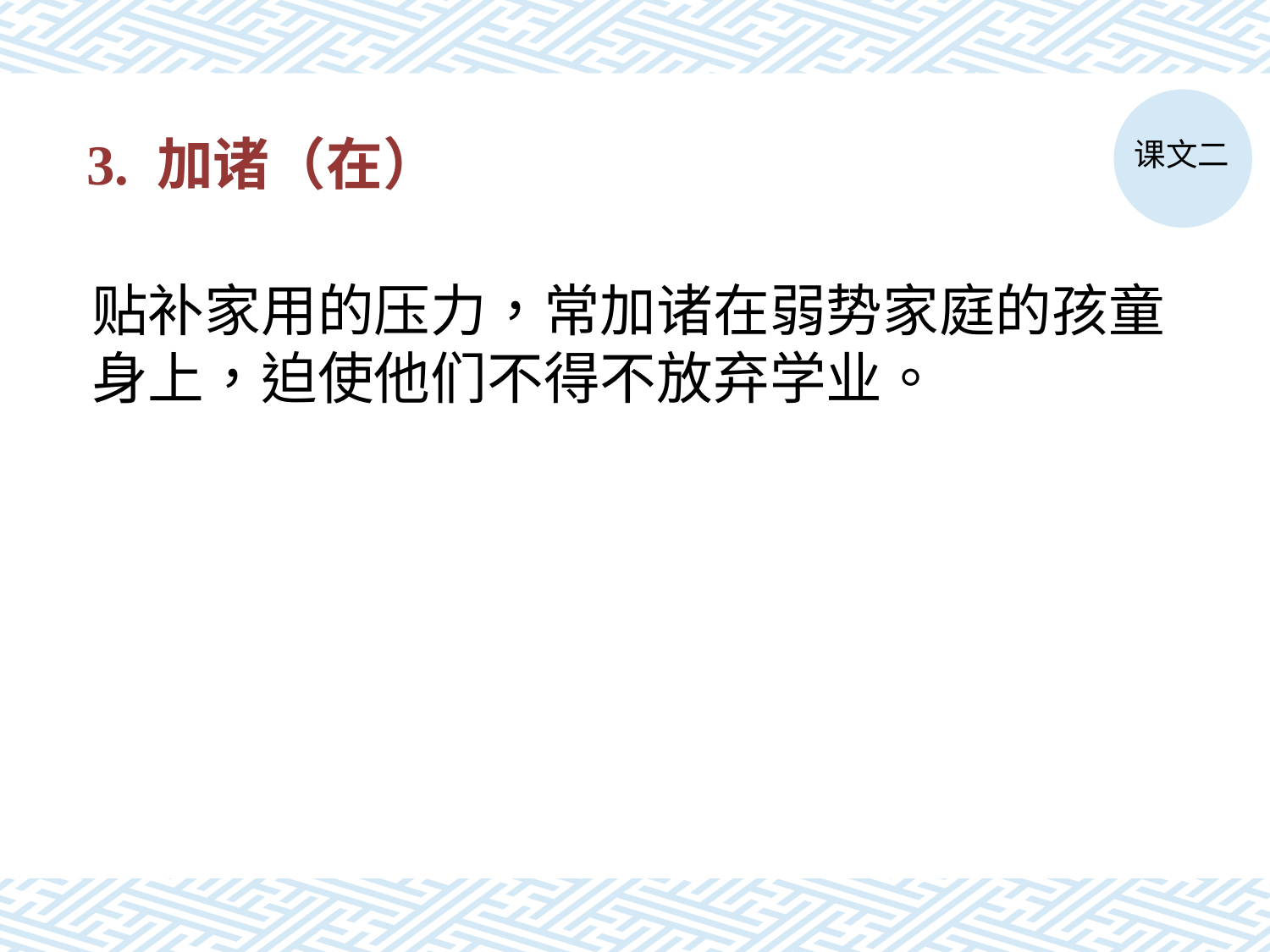

课文二
# 3. 加诸（在）
贴补家用的压力，常加诸在弱势家庭的孩童身上，迫使他们不得不放弃学业。